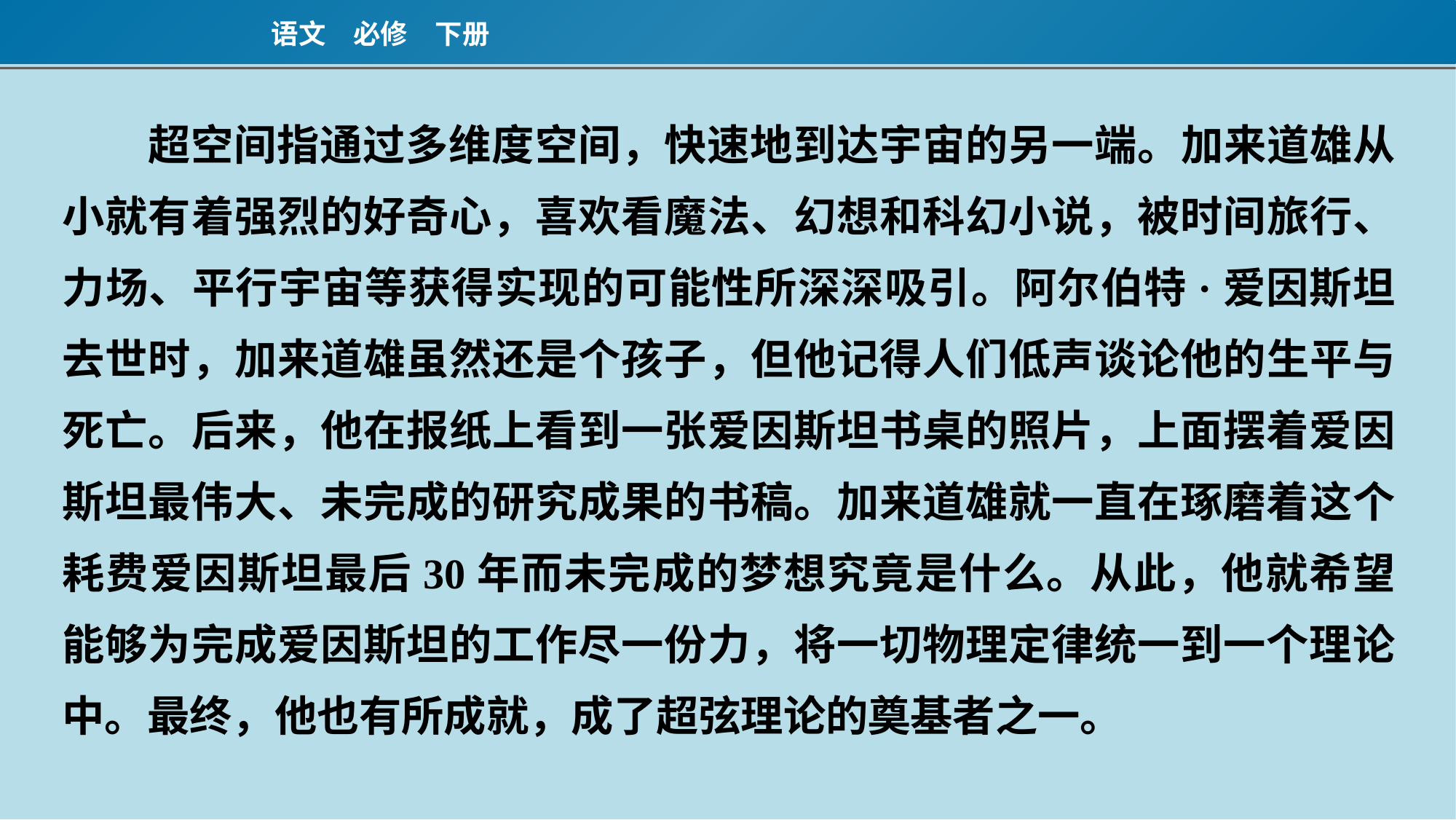

超空间指通过多维度空间，快速地到达宇宙的另一端。加来道雄从小就有着强烈的好奇心，喜欢看魔法、幻想和科幻小说，被时间旅行、力场、平行宇宙等获得实现的可能性所深深吸引。阿尔伯特·爱因斯坦去世时，加来道雄虽然还是个孩子，但他记得人们低声谈论他的生平与死亡。后来，他在报纸上看到一张爱因斯坦书桌的照片，上面摆着爱因斯坦最伟大、未完成的研究成果的书稿。加来道雄就一直在琢磨着这个耗费爱因斯坦最后30年而未完成的梦想究竟是什么。从此，他就希望能够为完成爱因斯坦的工作尽一份力，将一切物理定律统一到一个理论中。最终，他也有所成就，成了超弦理论的奠基者之一。